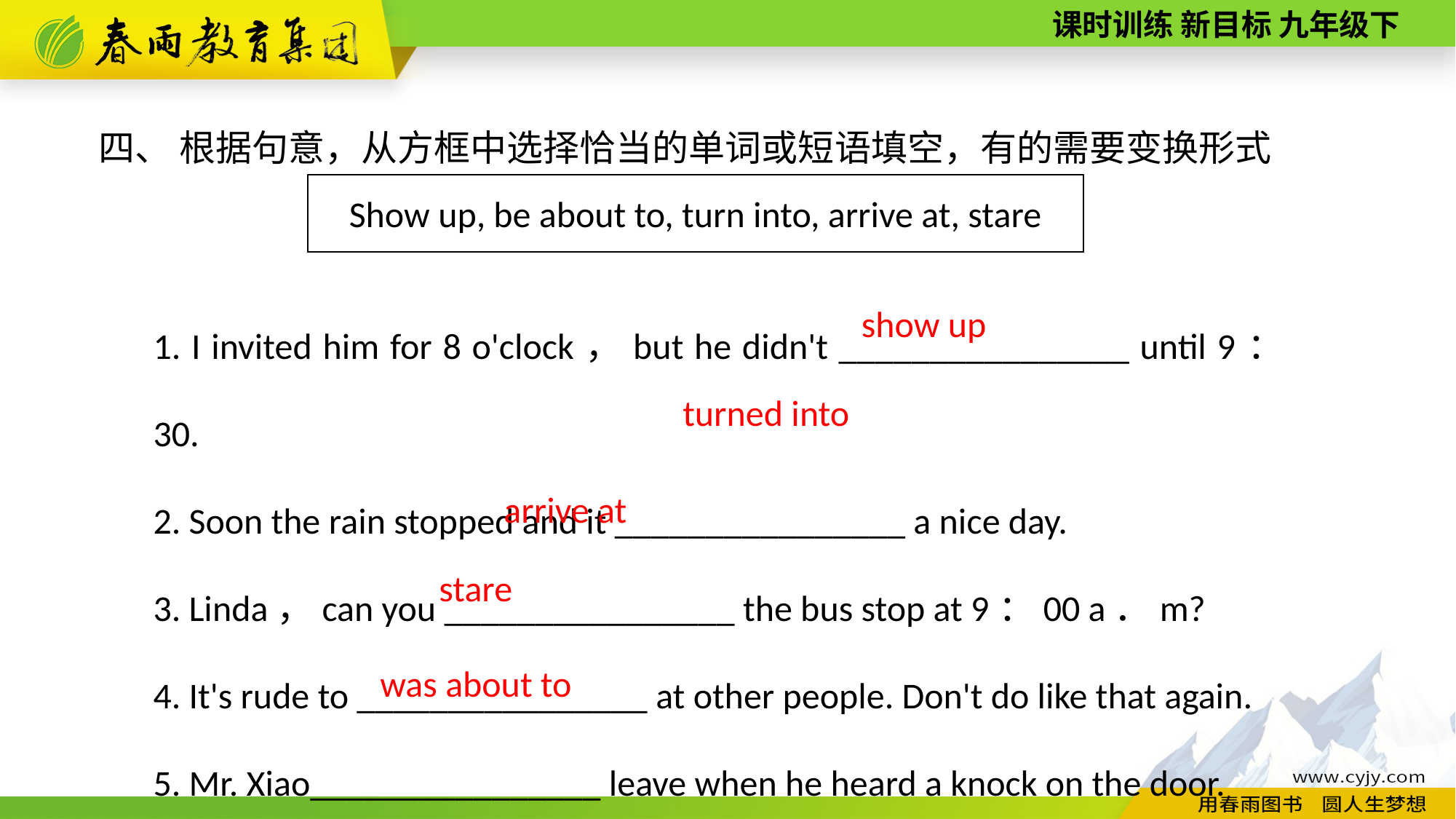

四、 根据句意，从方框中选择恰当的单词或短语填空，有的需要变换形式
Show up, be about to, turn into, arrive at, stare
1. I invited him for 8 o'clock，but he didn't ________________ until 9：30.
2. Soon the rain stopped and it ________________ a nice day.
3. Linda，can you ________________ the bus stop at 9：00 a．m?
4. It's rude to ________________ at other people. Don't do like that again.
5. Mr. Xiao________________ leave when he heard a knock on the door.
show up
turned into
arrive at
stare
was about to